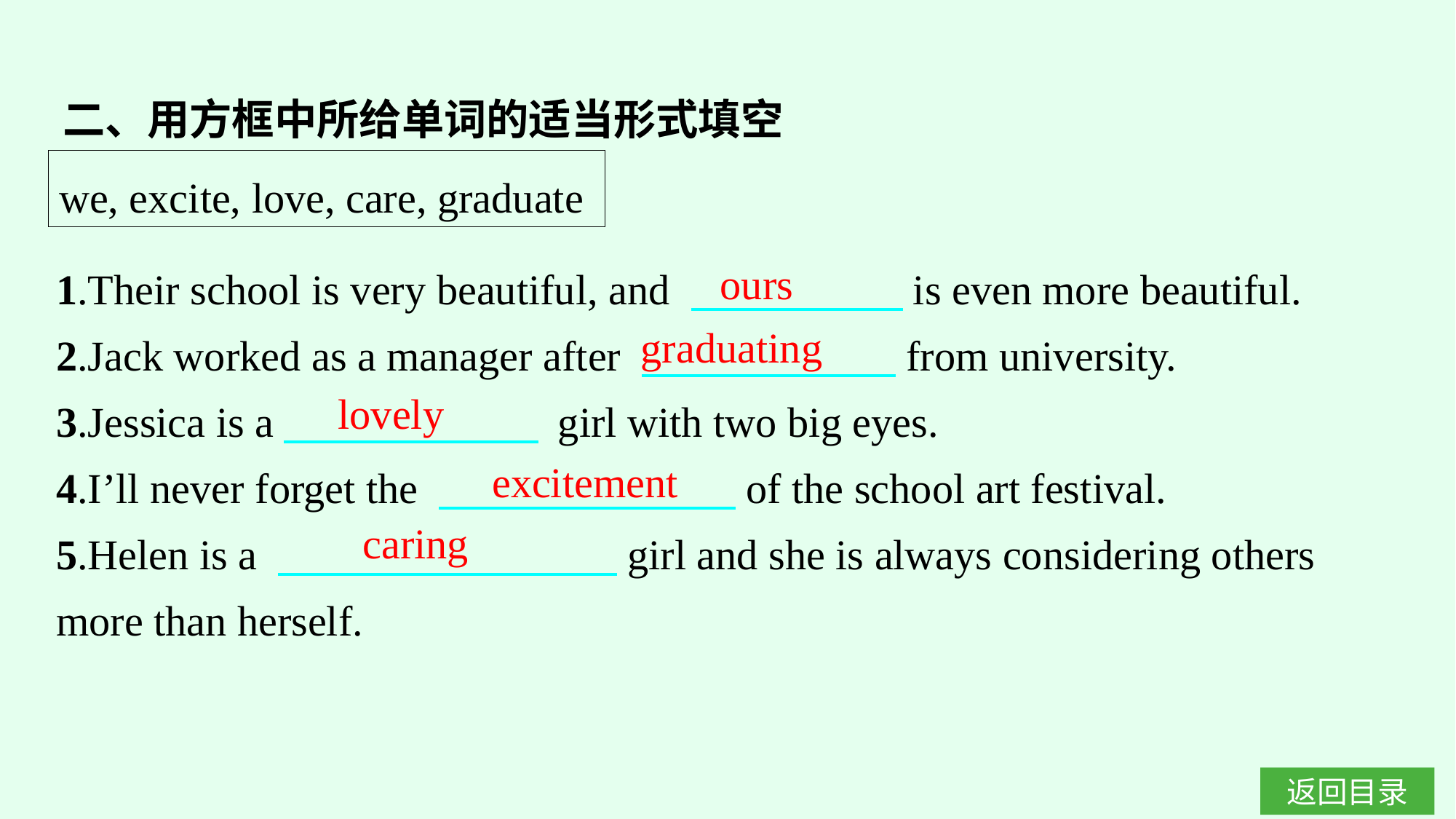

二、用方框中所给单词的适当形式填空
we, excite, love, care, graduate
1.Their school is very beautiful, and 　　　　　is even more beautiful.
2.Jack worked as a manager after 　　　　　　from university.
3.Jessica is a　　　　　　 girl with two big eyes.
4.I’ll never forget the 　　　　　　　of the school art festival.
5.Helen is a 　　　　　　　　girl and she is always considering others more than herself.
ours
graduating
lovely
excitement
caring